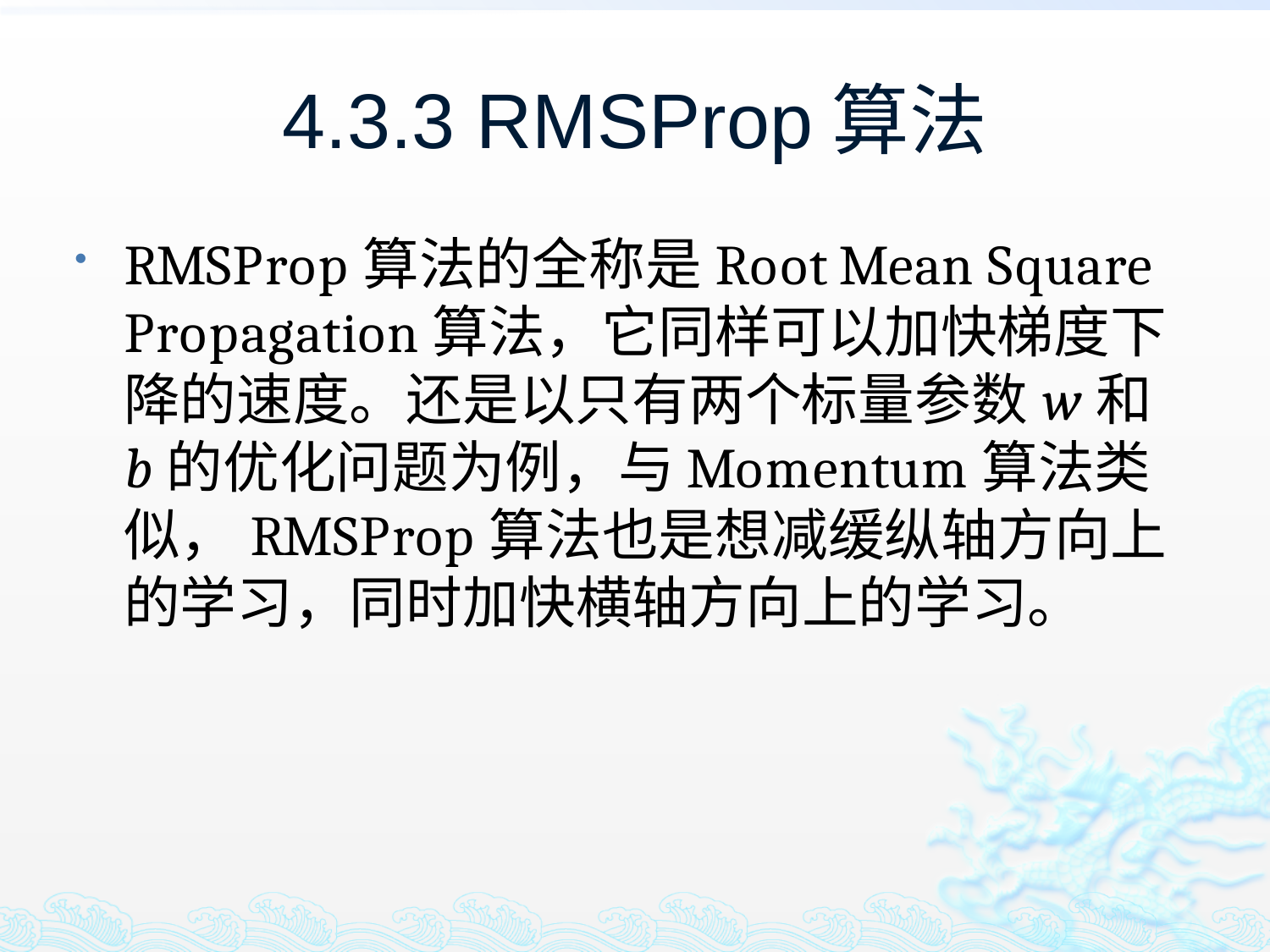

# 4.3.3 RMSProp算法
RMSProp算法的全称是Root Mean Square Propagation算法，它同样可以加快梯度下降的速度。还是以只有两个标量参数w和b的优化问题为例，与Momentum算法类似，RMSProp算法也是想减缓纵轴方向上的学习，同时加快横轴方向上的学习。